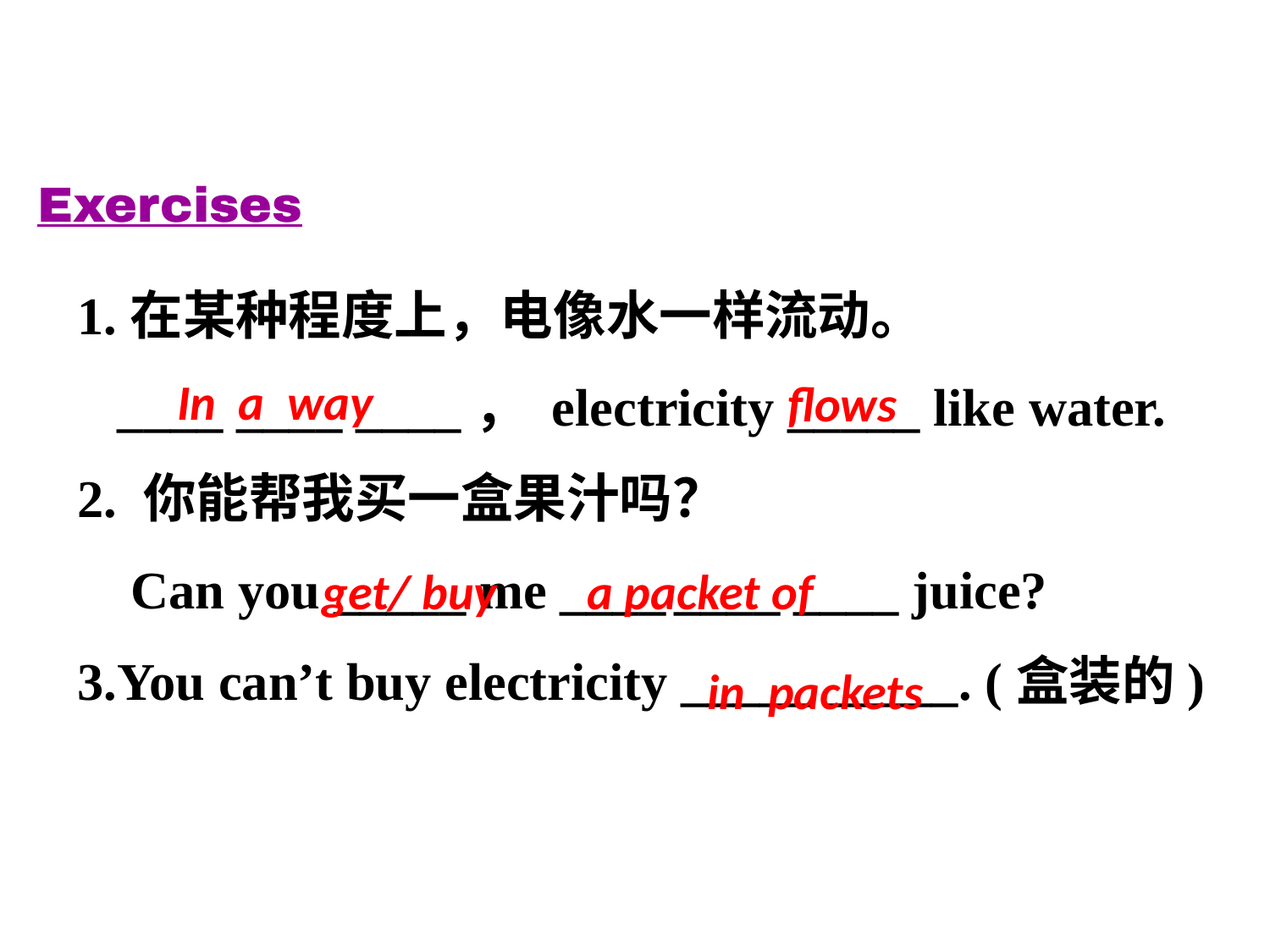

Exercises
1.在某种程度上，电像水一样流动。
   ____ ____ ____， electricity _____ like water.
2. 你能帮我买一盒果汁吗？
    Can you _____ me ____ ____ ____ juice?
3.You can’t buy electricity _____ _____. (盒装的)
In  a  way
flows
get/ buy
a packet of
in  packets